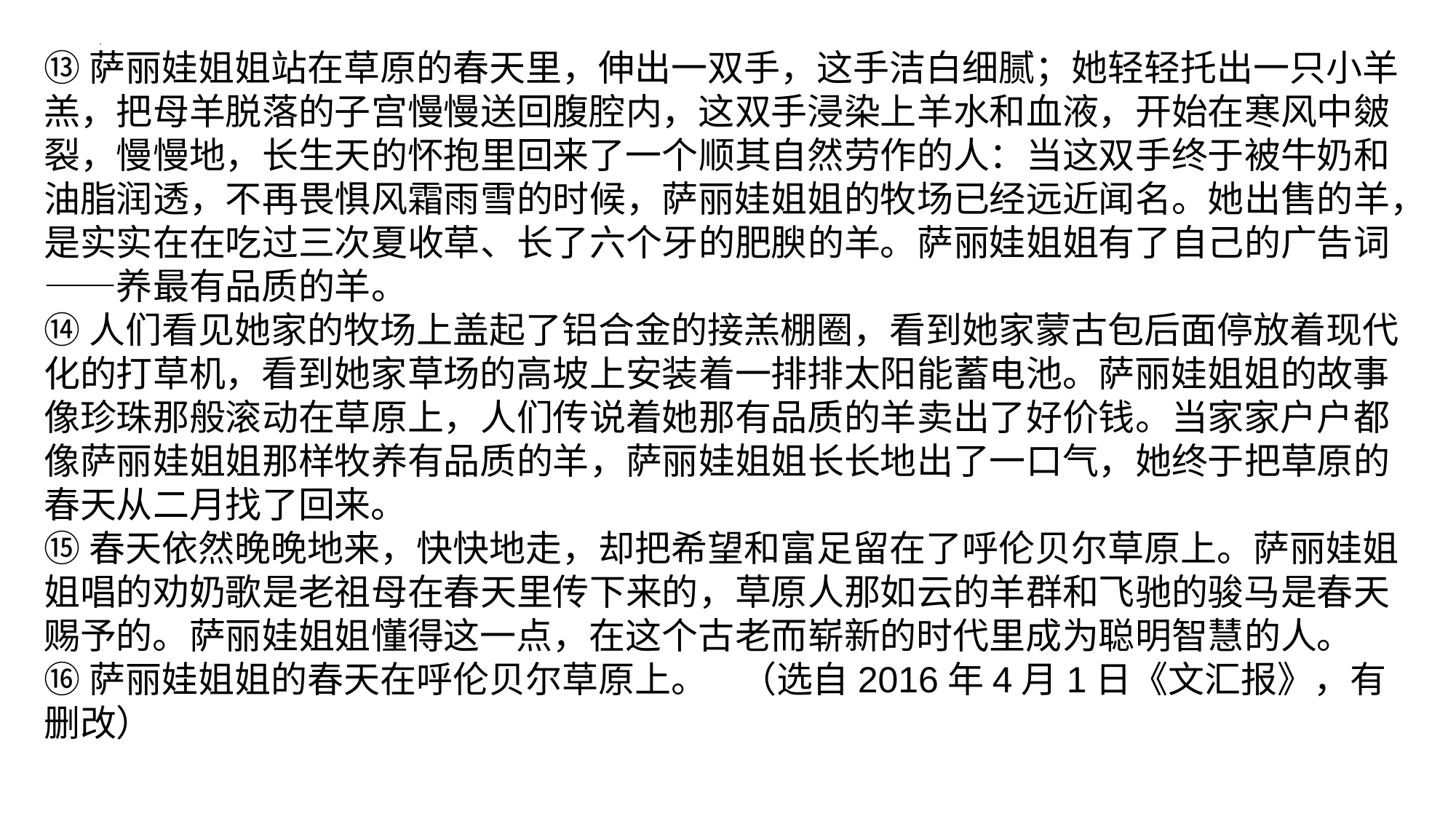

⑬萨丽娃姐姐站在草原的春天里，伸出一双手，这手洁白细腻；她轻轻托出一只小羊羔，把母羊脱落的子宫慢慢送回腹腔内，这双手浸染上羊水和血液，开始在寒风中皴裂，慢慢地，长生天的怀抱里回来了一个顺其自然劳作的人：当这双手终于被牛奶和油脂润透，不再畏惧风霜雨雪的时候，萨丽娃姐姐的牧场已经远近闻名。她出售的羊，是实实在在吃过三次夏收草、长了六个牙的肥腴的羊。萨丽娃姐姐有了自己的广告词——养最有品质的羊。
⑭人们看见她家的牧场上盖起了铝合金的接羔棚圈，看到她家蒙古包后面停放着现代化的打草机，看到她家草场的高坡上安装着一排排太阳能蓄电池。萨丽娃姐姐的故事像珍珠那般滚动在草原上，人们传说着她那有品质的羊卖出了好价钱。当家家户户都像萨丽娃姐姐那样牧养有品质的羊，萨丽娃姐姐长长地出了一口气，她终于把草原的春天从二月找了回来。
⑮春天依然晚晚地来，快快地走，却把希望和富足留在了呼伦贝尔草原上。萨丽娃姐姐唱的劝奶歌是老祖母在春天里传下来的，草原人那如云的羊群和飞驰的骏马是春天赐予的。萨丽娃姐姐懂得这一点，在这个古老而崭新的时代里成为聪明智慧的人。
⑯萨丽娃姐姐的春天在呼伦贝尔草原上。    （选自2016年4月1日《文汇报》，有删改）